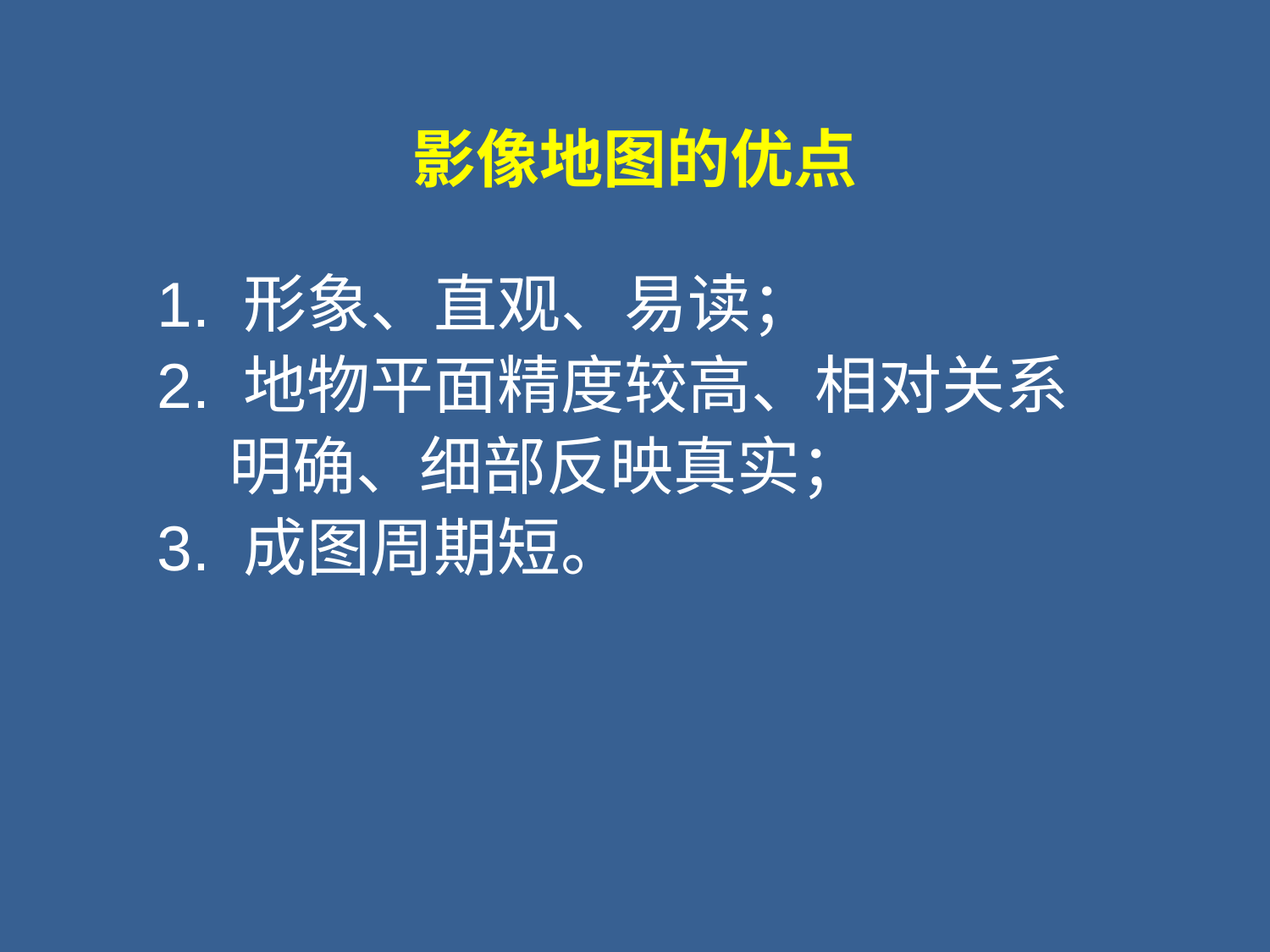

影像地图的优点

1. 形象、直观、易读；
2. 地物平面精度较高、相对关系
    明确、细部反映真实；
3. 成图周期短。